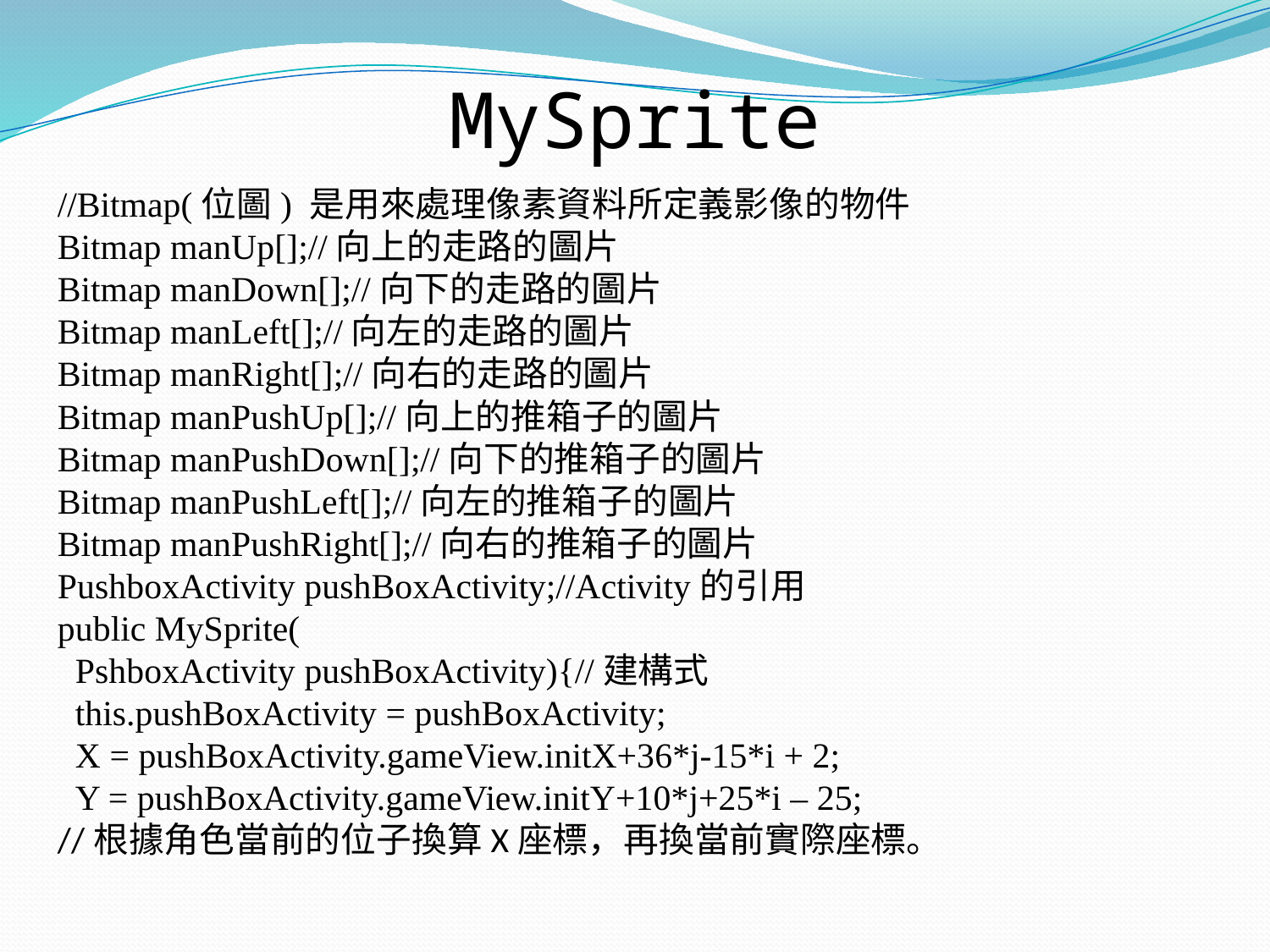

MySprite
//Bitmap(位圖) 是用來處理像素資料所定義影像的物件
Bitmap manUp[];//向上的走路的圖片
Bitmap manDown[];//向下的走路的圖片
Bitmap manLeft[];//向左的走路的圖片
Bitmap manRight[];//向右的走路的圖片
Bitmap manPushUp[];//向上的推箱子的圖片
Bitmap manPushDown[];//向下的推箱子的圖片
Bitmap manPushLeft[];//向左的推箱子的圖片
Bitmap manPushRight[];//向右的推箱子的圖片
PushboxActivity pushBoxActivity;//Activity的引用
public MySprite(
  PshboxActivity pushBoxActivity){//建構式
  this.pushBoxActivity = pushBoxActivity;
  X = pushBoxActivity.gameView.initX+36*j-15*i + 2;
  Y = pushBoxActivity.gameView.initY+10*j+25*i – 25;
//根據角色當前的位子換算X座標，再換當前實際座標。